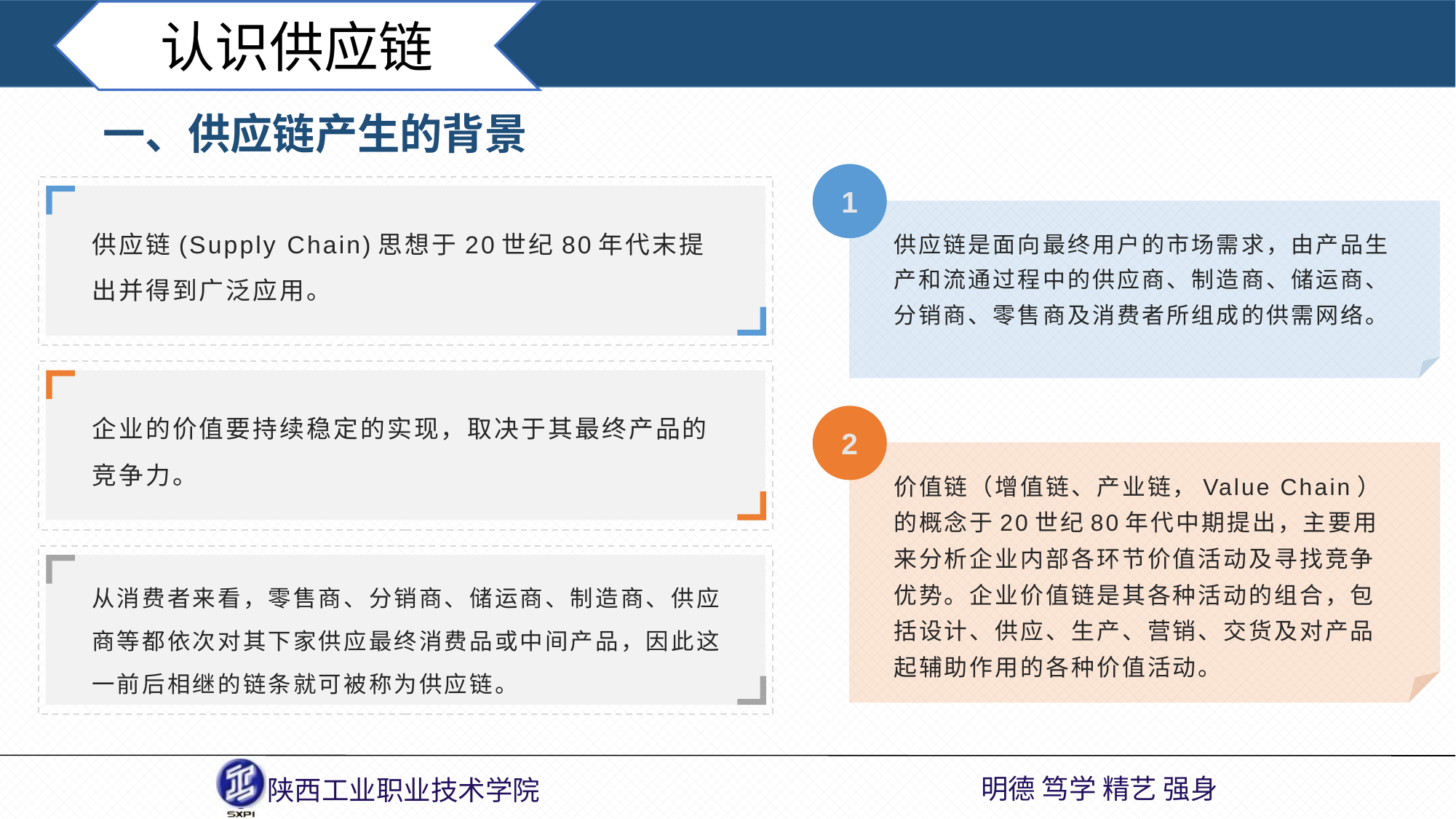

认识供应链
一、供应链产生的背景

1

供应链(Supply Chain)思想于20世纪80年代末提出并得到广泛应用。
供应链是面向最终用户的市场需求，由产品生产和流通过程中的供应商、制造商、储运商、分销商、零售商及消费者所组成的供需网络。

企业的价值要持续稳定的实现，取决于其最终产品的竞争力。

2

价值链（增值链、产业链，Value Chain）的概念于20世纪80年代中期提出，主要用来分析企业内部各环节价值活动及寻找竞争优势。企业价值链是其各种活动的组合，包括设计、供应、生产、营销、交货及对产品起辅助作用的各种价值活动。

从消费者来看，零售商、分销商、储运商、制造商、供应商等都依次对其下家供应最终消费品或中间产品，因此这一前后相继的链条就可被称为供应链。